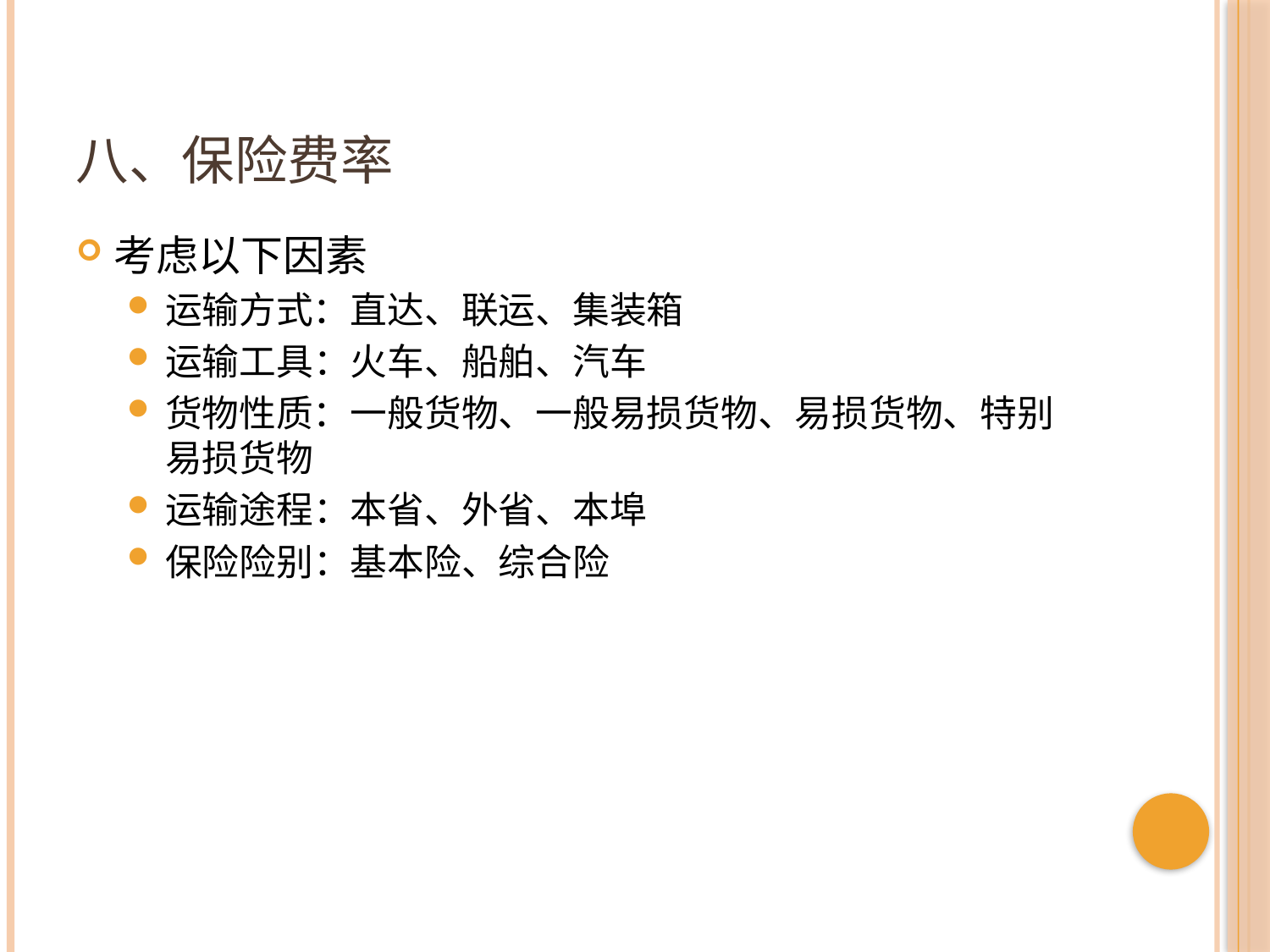

# 八、保险费率
考虑以下因素
运输方式：直达、联运、集装箱
运输工具：火车、船舶、汽车
货物性质：一般货物、一般易损货物、易损货物、特别易损货物
运输途程：本省、外省、本埠
保险险别：基本险、综合险